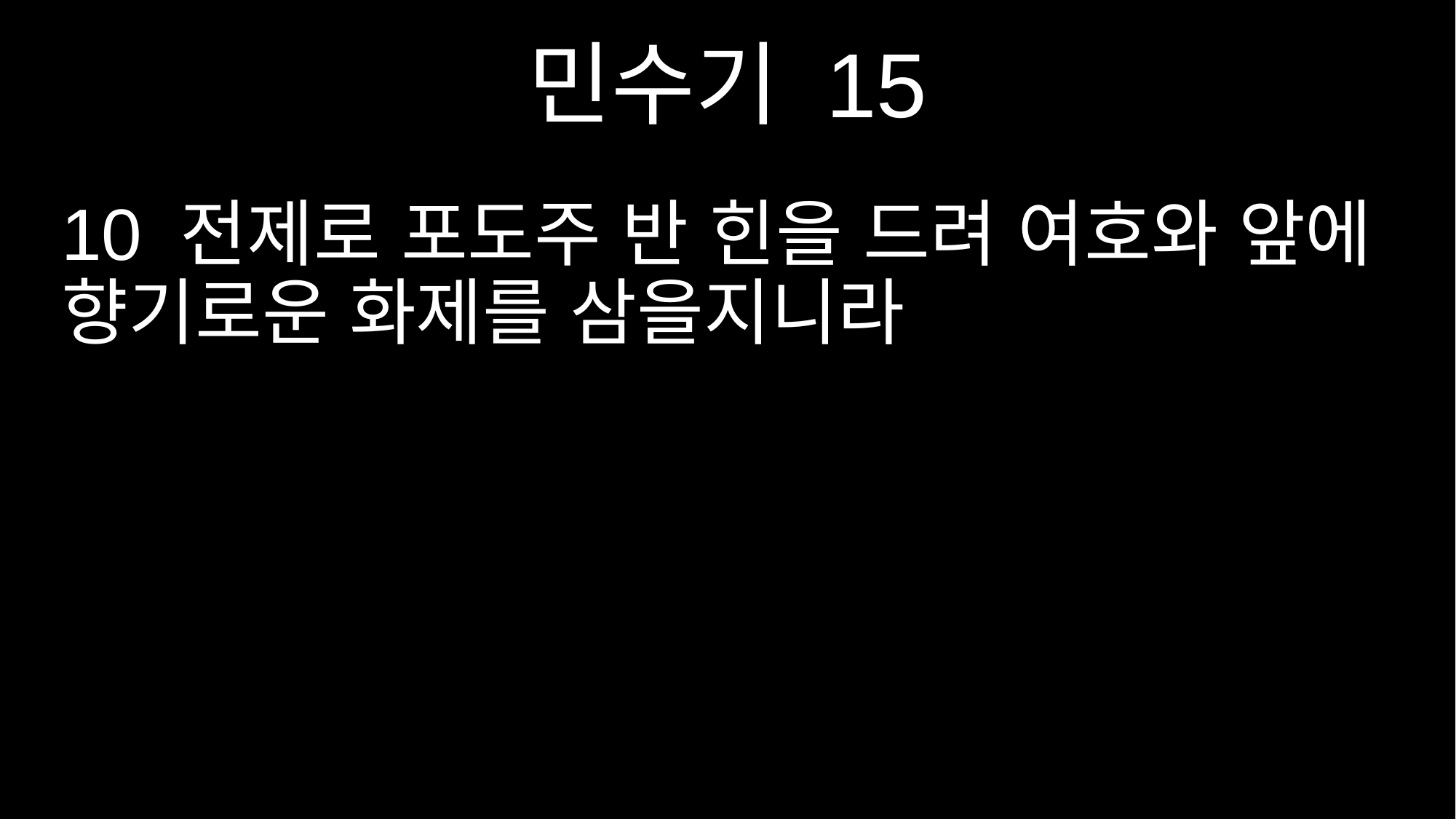

민수기 15
10 전제로 포도주 반 힌을 드려 여호와 앞에 향기로운 화제를 삼을지니라